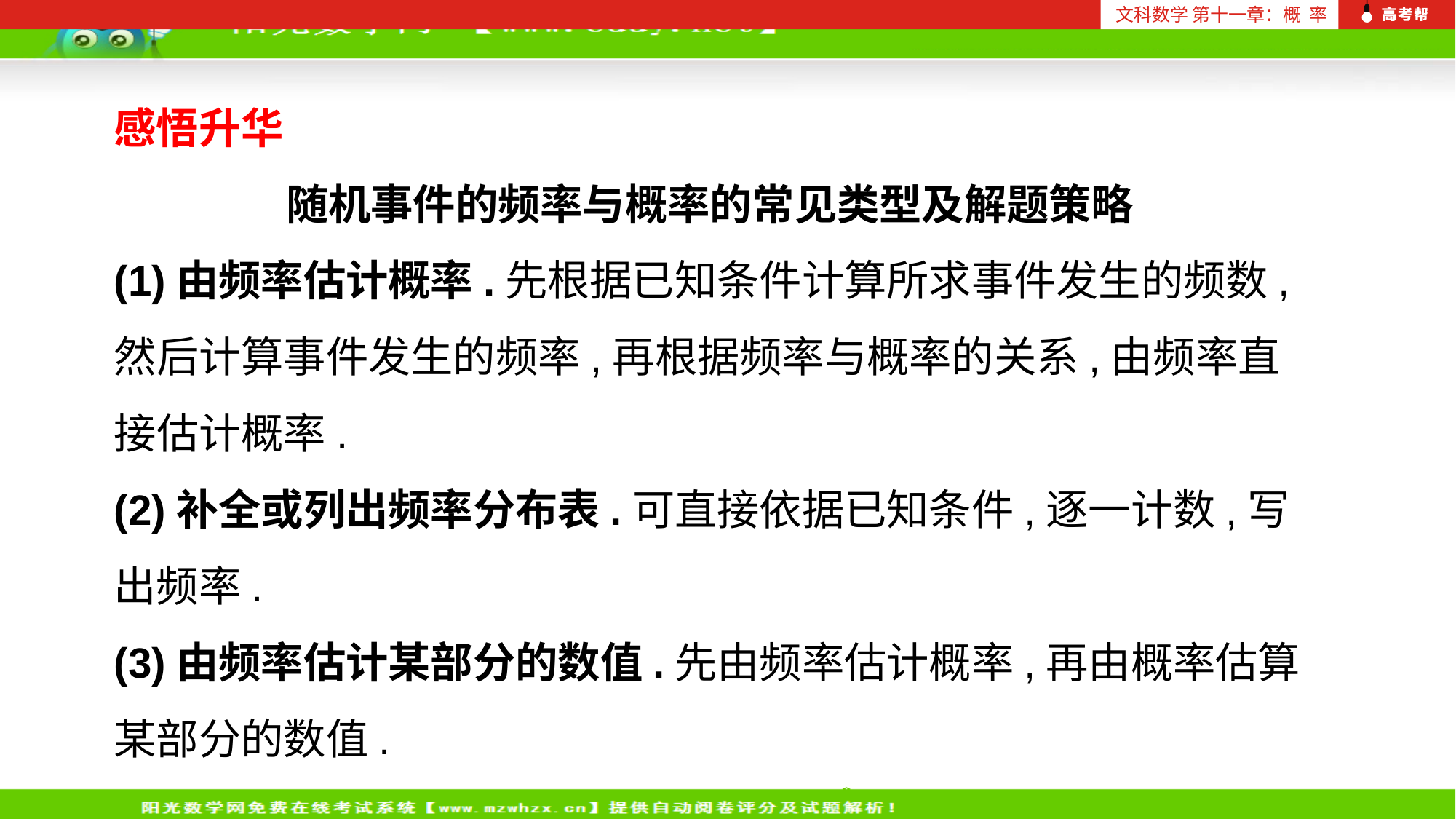

文科数学 第十一章：概  率

感悟升华
随机事件的频率与概率的常见类型及解题策略
(1)由频率估计概率.先根据已知条件计算所求事件发生的频数,然后计算事件发生的频率,再根据频率与概率的关系,由频率直接估计概率.
(2)补全或列出频率分布表.可直接依据已知条件,逐一计数,写出频率.
(3)由频率估计某部分的数值.先由频率估计概率,再由概率估算某部分的数值.